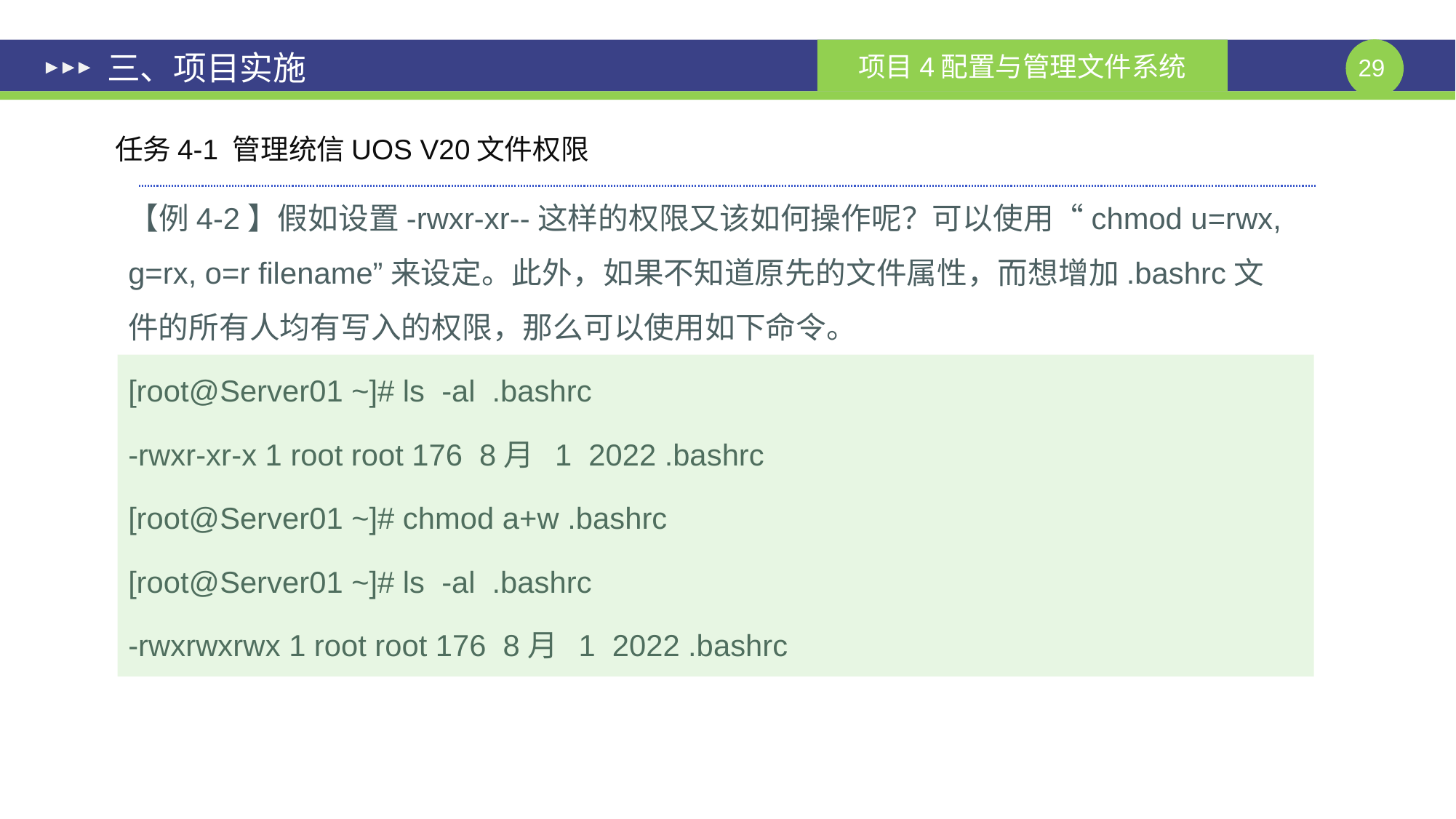

# 三、项目实施
任务4-1 管理统信UOS V20文件权限
【例4-2】假如设置-rwxr-xr--这样的权限又该如何操作呢？可以使用“chmod u=rwx, g=rx, o=r filename”来设定。此外，如果不知道原先的文件属性，而想增加.bashrc文件的所有人均有写入的权限，那么可以使用如下命令。
[root@Server01 ~]# ls  -al  .bashrc
-rwxr-xr-x 1 root root 176  8月  1  2022 .bashrc
[root@Server01 ~]# chmod a+w .bashrc
[root@Server01 ~]# ls  -al  .bashrc
-rwxrwxrwx 1 root root 176  8月  1  2022 .bashrc